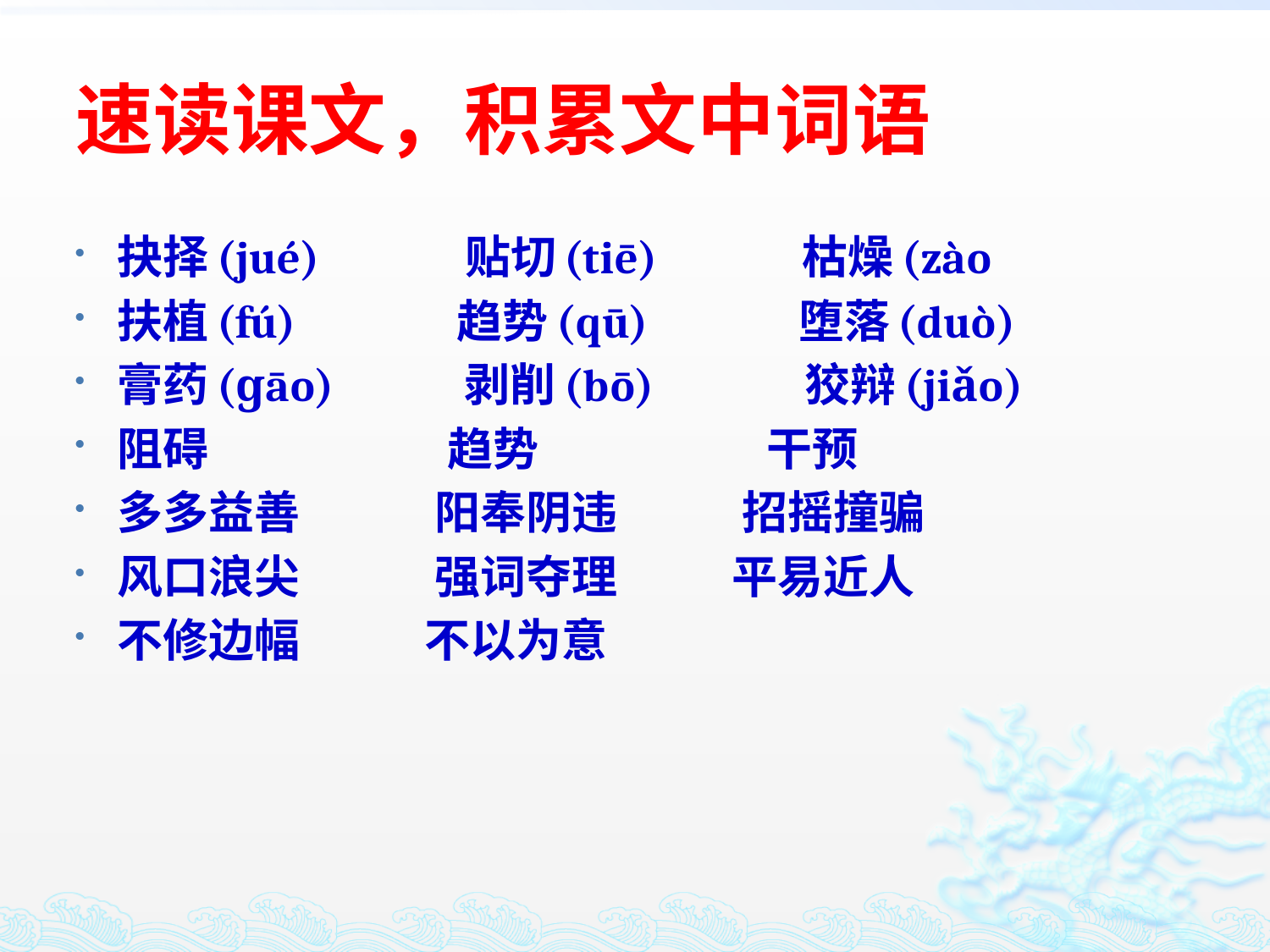

# 速读课文，积累文中词语
抉择(jué)　　　贴切(tiē)　　　枯燥(zào
扶植(fú)               趋势(qū)              堕落(duò)
膏药(ɡāo)            剥削(bō)              狡辩(jiǎo)
阻碍                       趋势                      干预
多多益善             阳奉阴违            招摇撞骗
风口浪尖             强词夺理           平易近人
不修边幅            不以为意